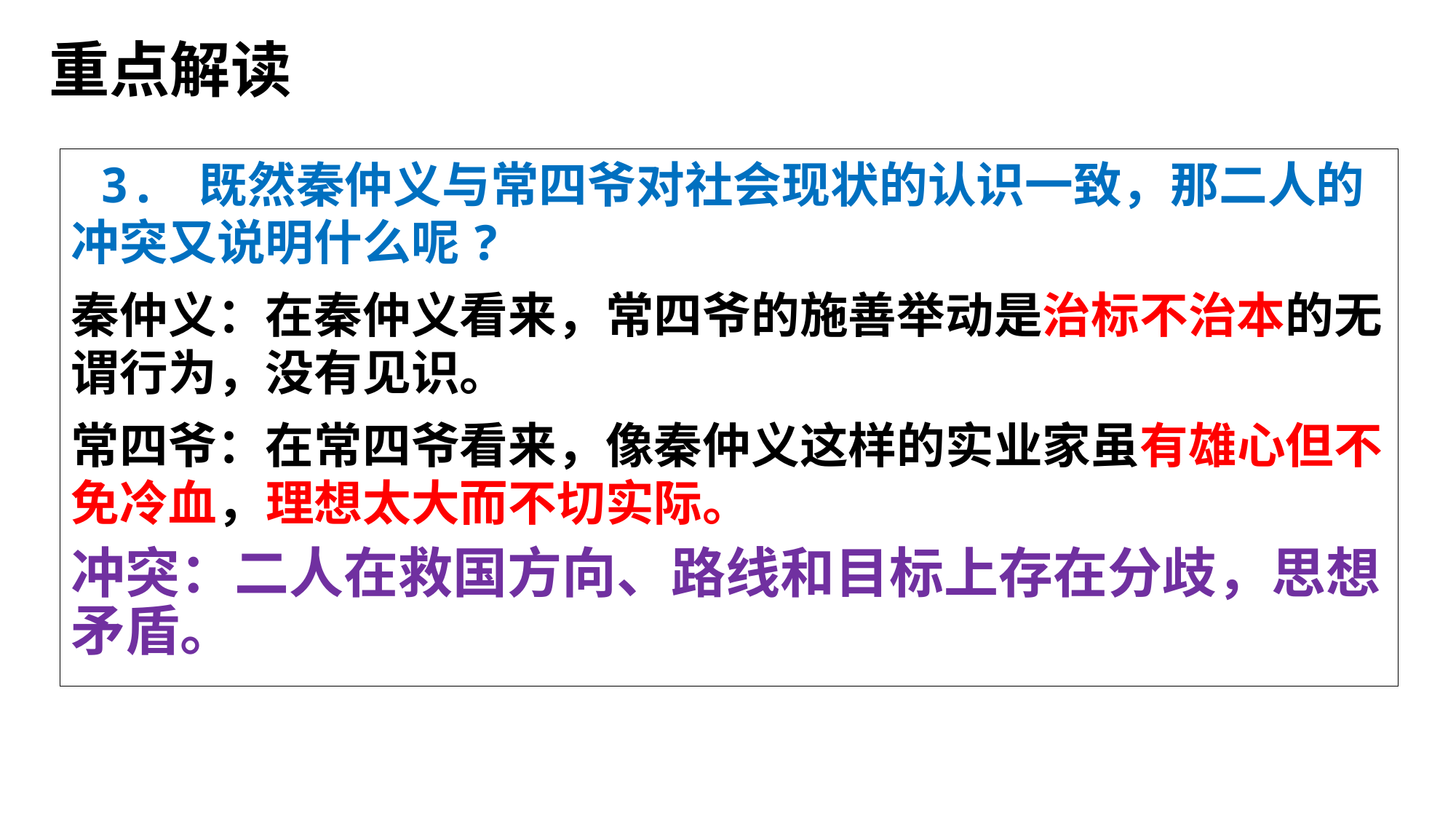

重点解读
 3. 既然秦仲义与常四爷对社会现状的认识一致，那二人的冲突又说明什么呢?
秦仲义：在秦仲义看来，常四爷的施善举动是治标不治本的无谓行为，没有见识。
常四爷：在常四爷看来，像秦仲义这样的实业家虽有雄心但不免冷血，理想太大而不切实际。
冲突：二人在救国方向、路线和目标上存在分歧，思想矛盾。